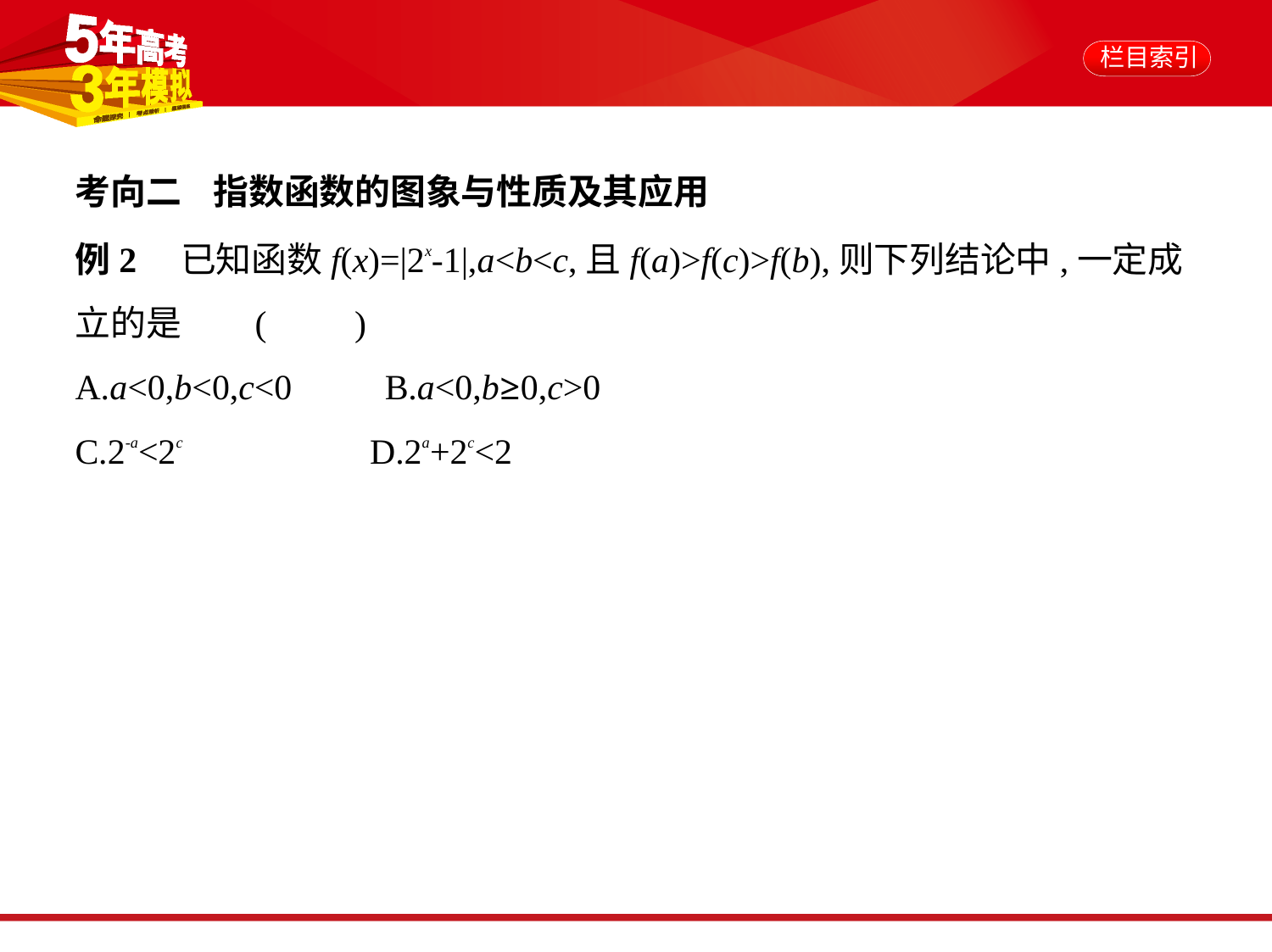

考向二    指数函数的图象与性质及其应用
例2　已知函数f(x)=|2x-1|,a<b<c,且f(a)>f(c)>f(b),则下列结论中,一定成
立的是     (　　)
A.a<0,b<0,c<0 　    B.a<0,b≥0,c>0
C.2-a<2c 　                D.2a+2c<2